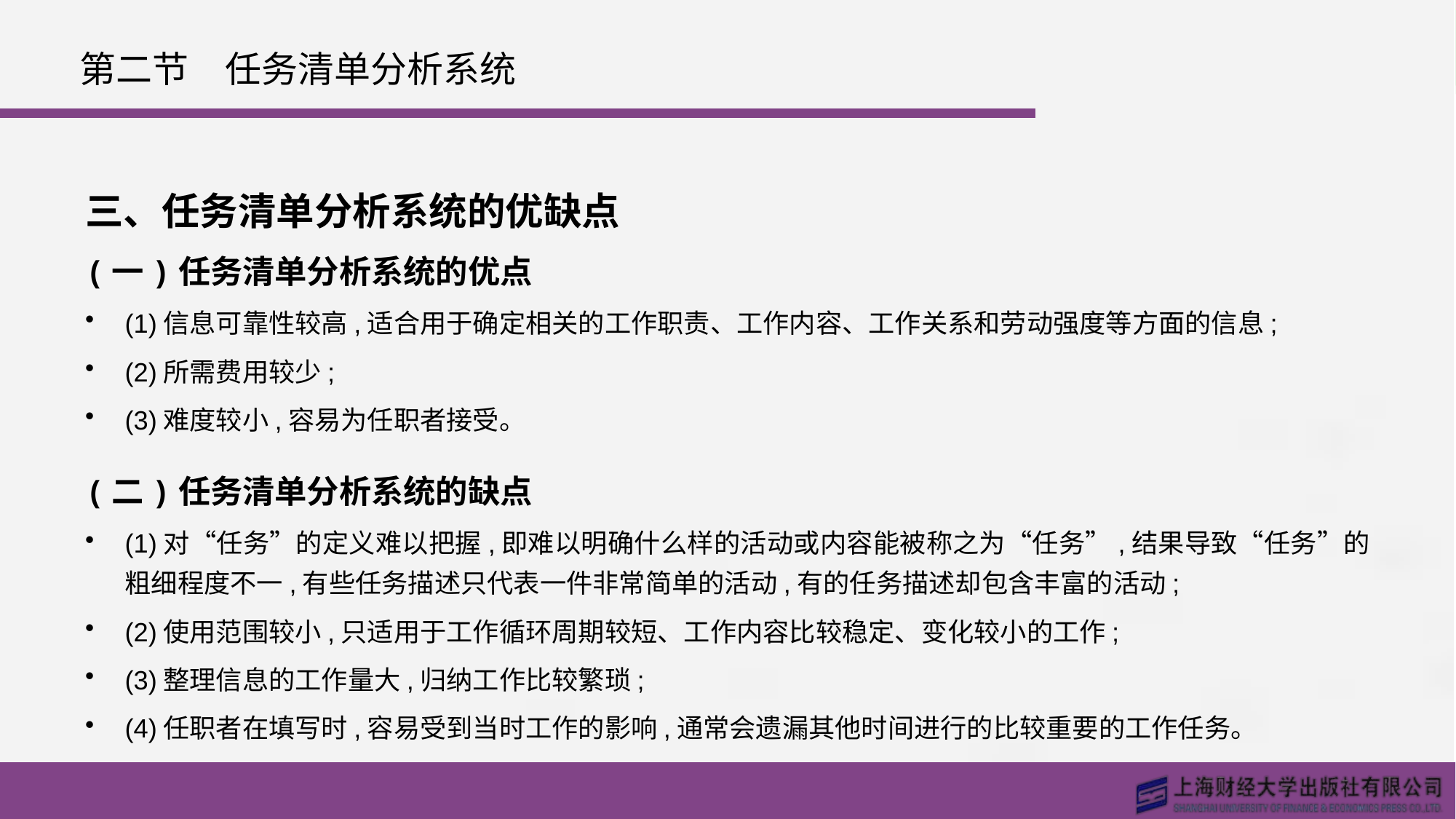

# 第二节　任务清单分析系统
三、任务清单分析系统的优缺点
(一)任务清单分析系统的优点
(1)信息可靠性较高,适合用于确定相关的工作职责、工作内容、工作关系和劳动强度等方面的信息;
(2)所需费用较少;
(3)难度较小,容易为任职者接受。
(二)任务清单分析系统的缺点
(1)对“任务”的定义难以把握,即难以明确什么样的活动或内容能被称之为“任务”,结果导致“任务”的粗细程度不一,有些任务描述只代表一件非常简单的活动,有的任务描述却包含丰富的活动;
(2)使用范围较小,只适用于工作循环周期较短、工作内容比较稳定、变化较小的工作;
(3)整理信息的工作量大,归纳工作比较繁琐;
(4)任职者在填写时,容易受到当时工作的影响,通常会遗漏其他时间进行的比较重要的工作任务。